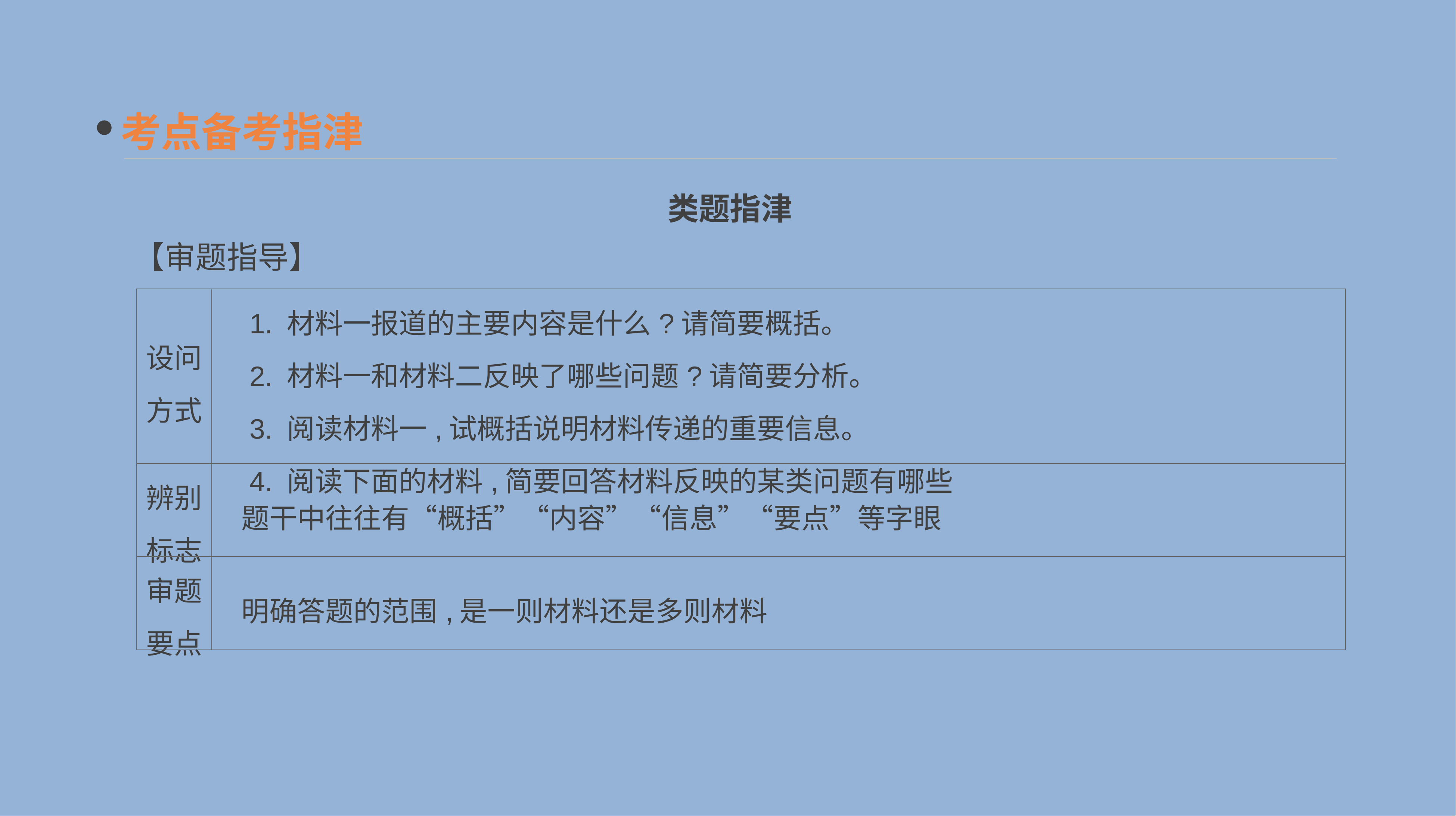

考点备考指津

类题指津
【审题指导】
| 设问 方式 | 1. 材料一报道的主要内容是什么?请简要概括。 　2. 材料一和材料二反映了哪些问题?请简要分析。 　3. 阅读材料一,试概括说明材料传递的重要信息。 　4. 阅读下面的材料,简要回答材料反映的某类问题有哪些 |
| --- | --- |
| 辨别 标志 | 题干中往往有“概括”“内容”“信息”“要点”等字眼 |
| 审题 要点 | 明确答题的范围,是一则材料还是多则材料 |